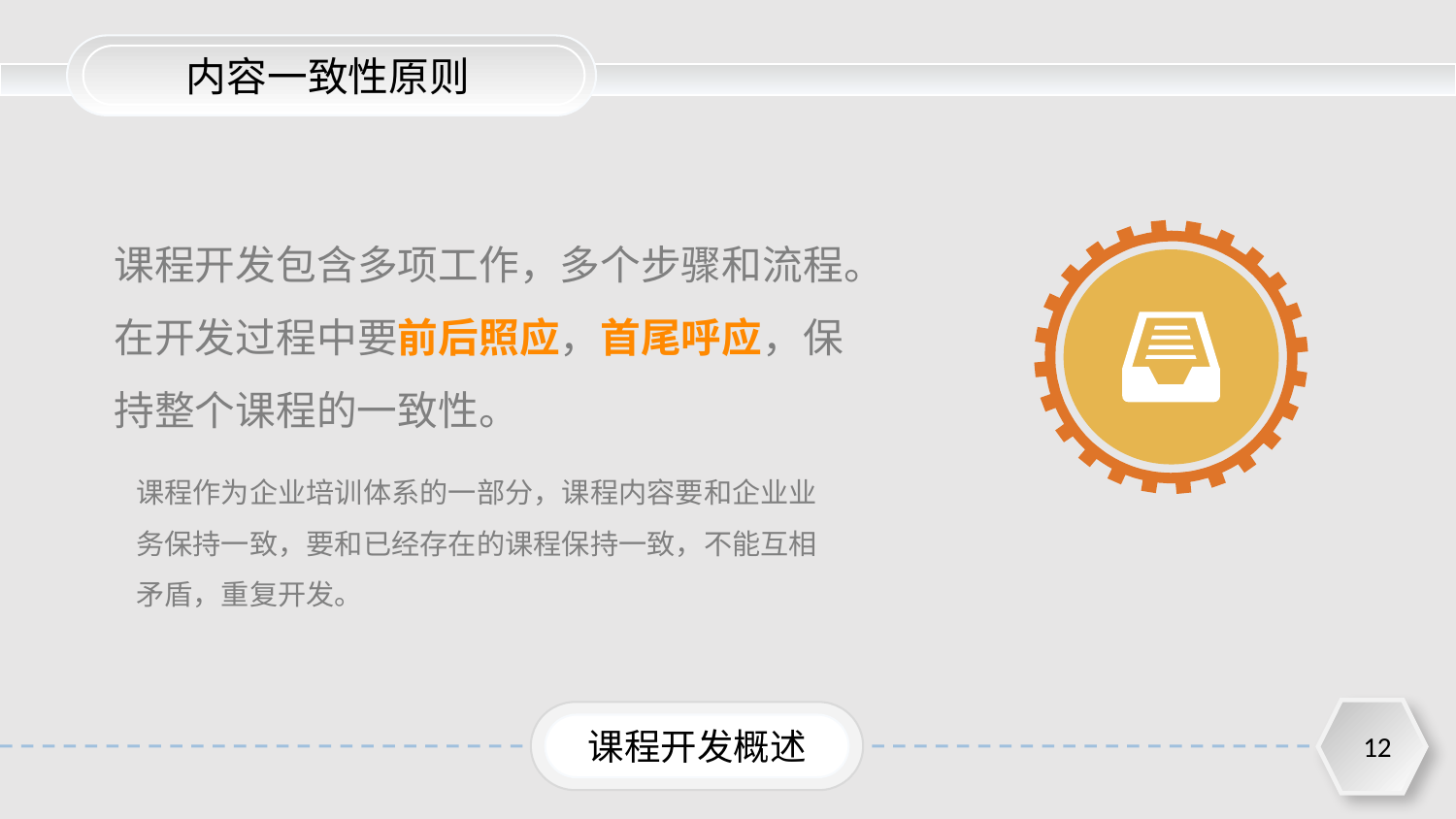

内容一致性原则
课程开发包含多项工作，多个步骤和流程。在开发过程中要前后照应，首尾呼应，保持整个课程的一致性。

课程作为企业培训体系的一部分，课程内容要和企业业务保持一致，要和已经存在的课程保持一致，不能互相矛盾，重复开发。
课程开发概述